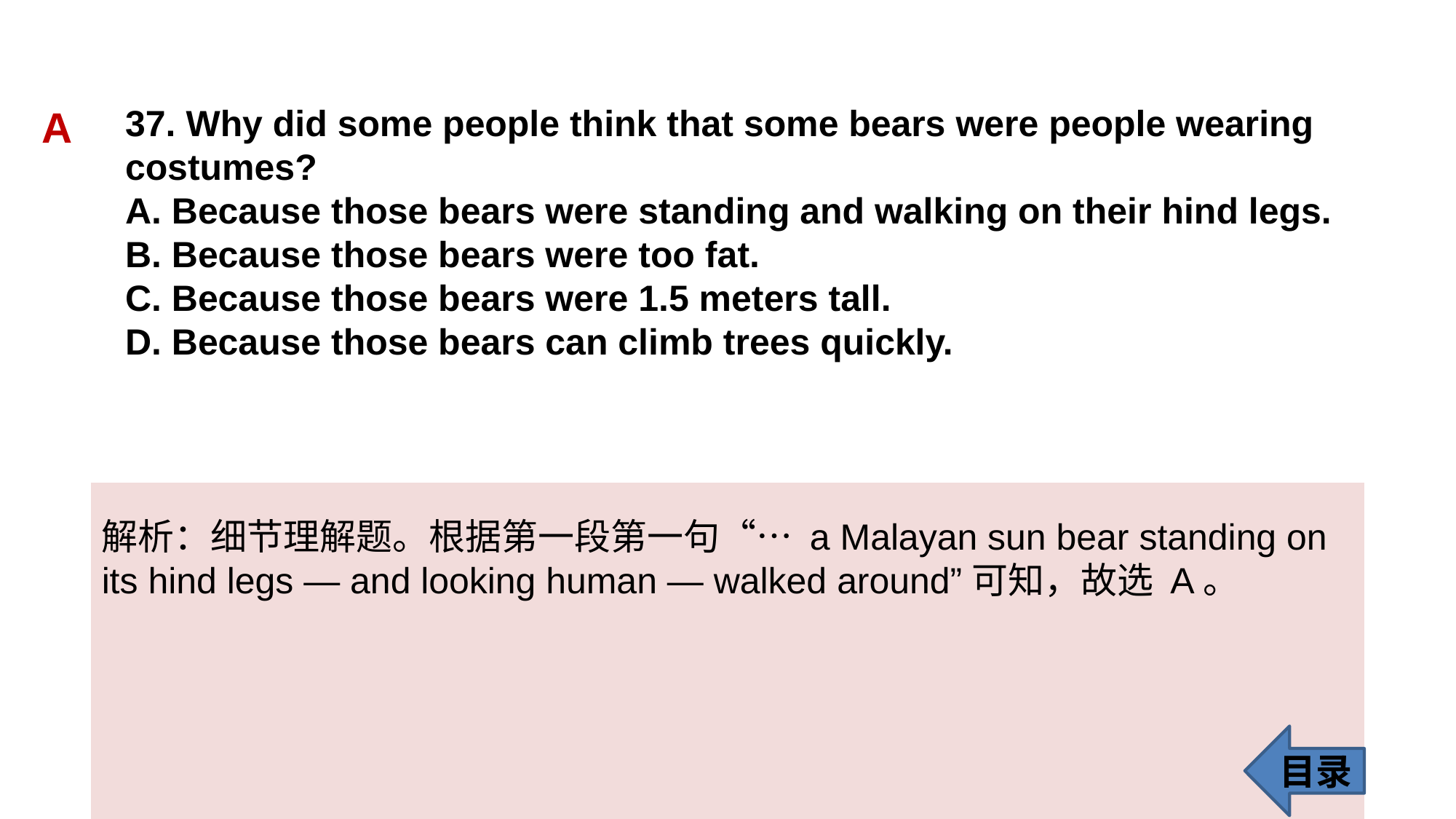

A
37. Why did some people think that some bears were people wearing costumes?
A. Because those bears were standing and walking on their hind legs.
B. Because those bears were too fat.
C. Because those bears were 1.5 meters tall.
D. Because those bears can climb trees quickly.

解析：细节理解题。根据第一段第一句“… a Malayan sun bear standing on its hind legs — and looking human — walked around”可知，故选 A。
目录
42